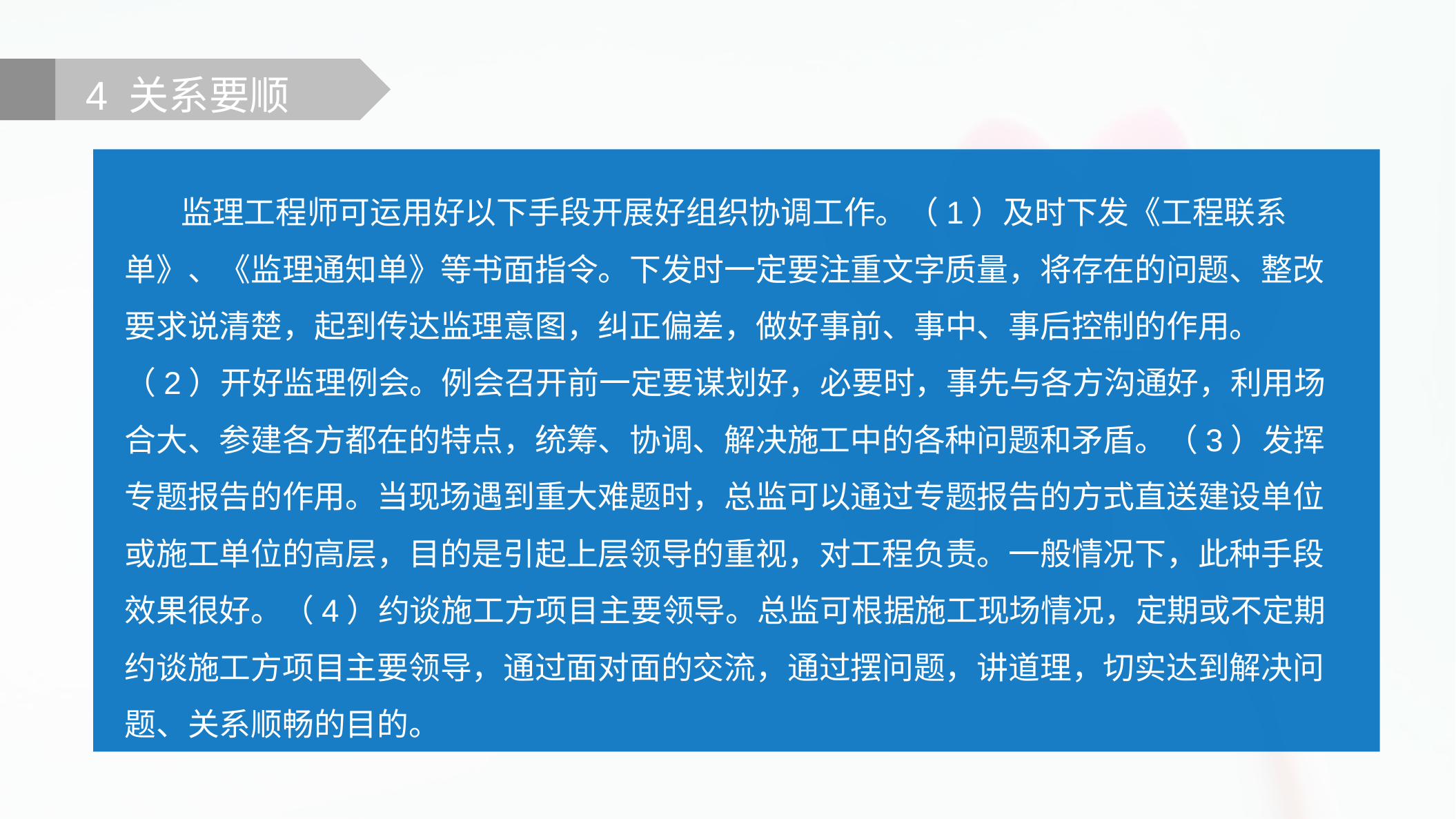

4 关系要顺

        监理工程师可运用好以下手段开展好组织协调工作。（1）及时下发《工程联系单》、《监理通知单》等书面指令。下发时一定要注重文字质量，将存在的问题、整改要求说清楚，起到传达监理意图，纠正偏差，做好事前、事中、事后控制的作用。（2）开好监理例会。例会召开前一定要谋划好，必要时，事先与各方沟通好，利用场合大、参建各方都在的特点，统筹、协调、解决施工中的各种问题和矛盾。（3）发挥专题报告的作用。当现场遇到重大难题时，总监可以通过专题报告的方式直送建设单位或施工单位的高层，目的是引起上层领导的重视，对工程负责。一般情况下，此种手段效果很好。（4）约谈施工方项目主要领导。总监可根据施工现场情况，定期或不定期约谈施工方项目主要领导，通过面对面的交流，通过摆问题，讲道理，切实达到解决问题、关系顺畅的目的。